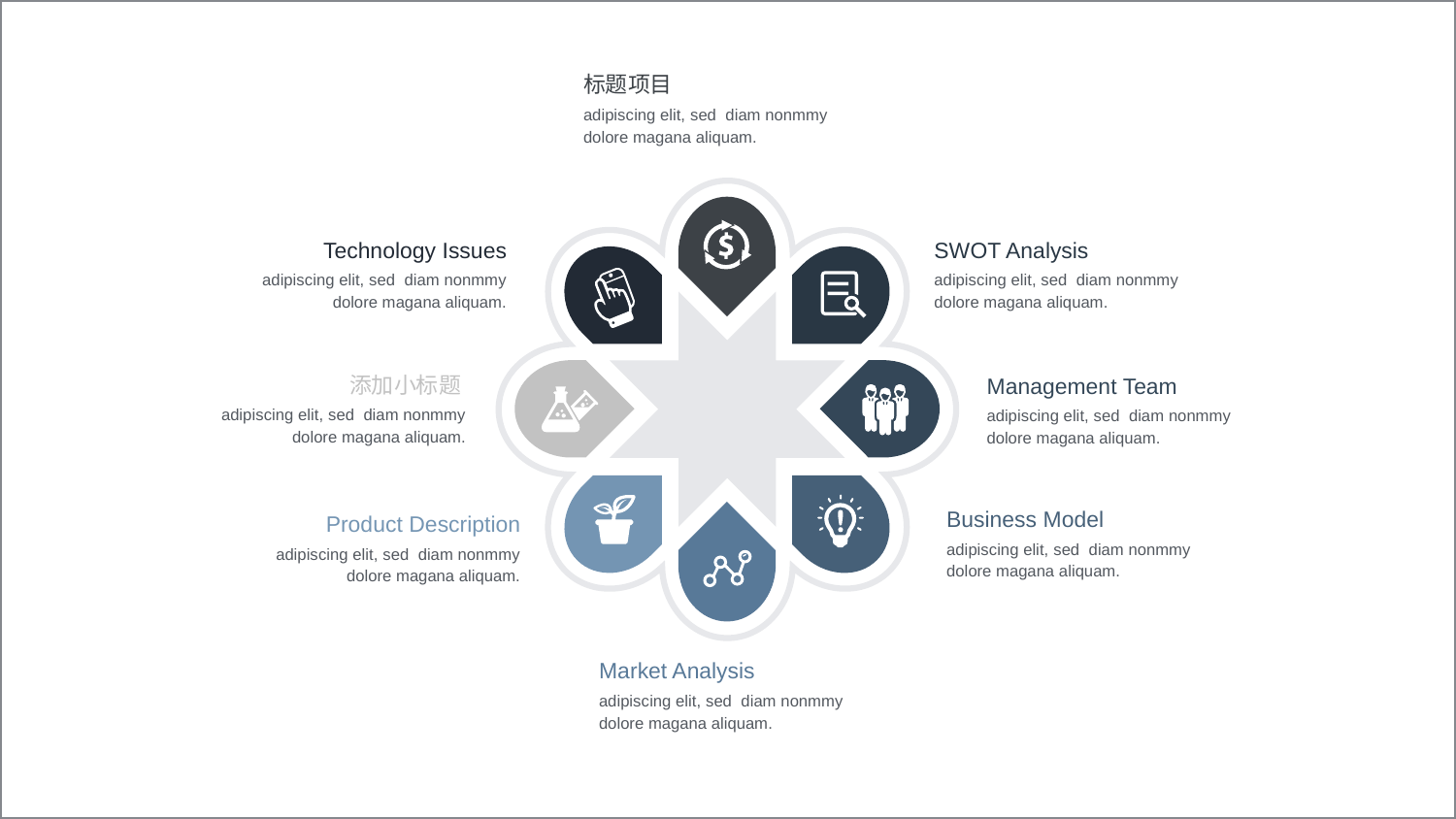

9
标题项目
adipiscing elit, sed  diam nonmmy dolore magana aliquam.

Technology Issues
adipiscing elit, sed  diam nonmmy dolore magana aliquam.
SWOT Analysis
adipiscing elit, sed  diam nonmmy dolore magana aliquam.

添加小标题
adipiscing elit, sed  diam nonmmy dolore magana aliquam.
Management Team
adipiscing elit, sed  diam nonmmy dolore magana aliquam.

Business Model
adipiscing elit, sed  diam nonmmy dolore magana aliquam.
Product Description
adipiscing elit, sed  diam nonmmy dolore magana aliquam.

Market Analysis
adipiscing elit, sed  diam nonmmy dolore magana aliquam.